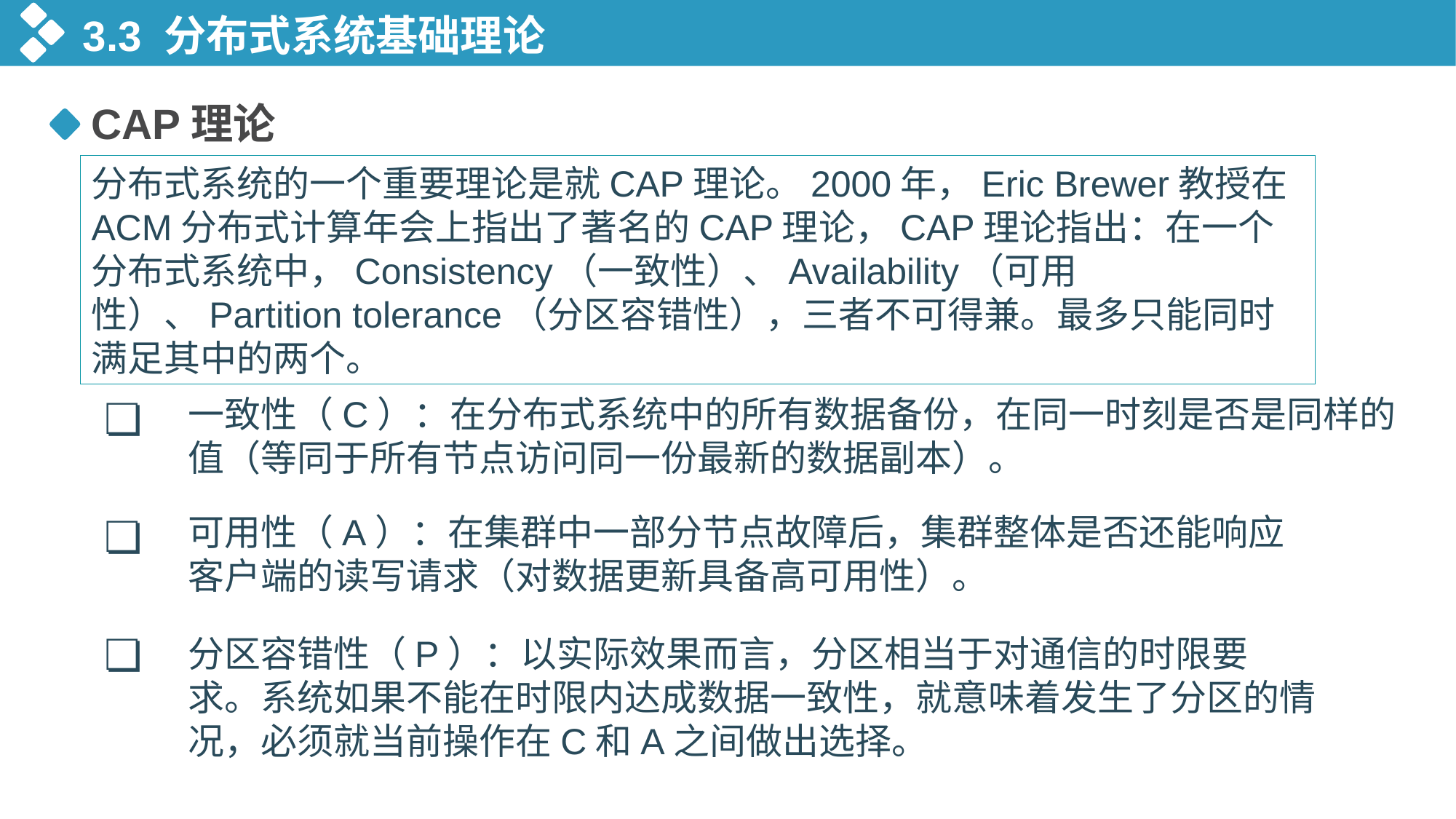

3.3 分布式系统基础理论
CAP理论

分布式系统的一个重要理论是就CAP理论。2000年，Eric Brewer教授在ACM分布式计算年会上指出了著名的CAP理论，CAP理论指出：在一个分布式系统中，Consistency（一致性）、Availability（可用性）、Partition tolerance（分区容错性），三者不可得兼。最多只能同时满足其中的两个。
❏
一致性（C）：在分布式系统中的所有数据备份，在同一时刻是否是同样的值（等同于所有节点访问同一份最新的数据副本）。
❏
可用性（A）：在集群中一部分节点故障后，集群整体是否还能响应客户端的读写请求（对数据更新具备高可用性）。
❏
分区容错性（P）：以实际效果而言，分区相当于对通信的时限要求。系统如果不能在时限内达成数据一致性，就意味着发生了分区的情况，必须就当前操作在C和A之间做出选择。